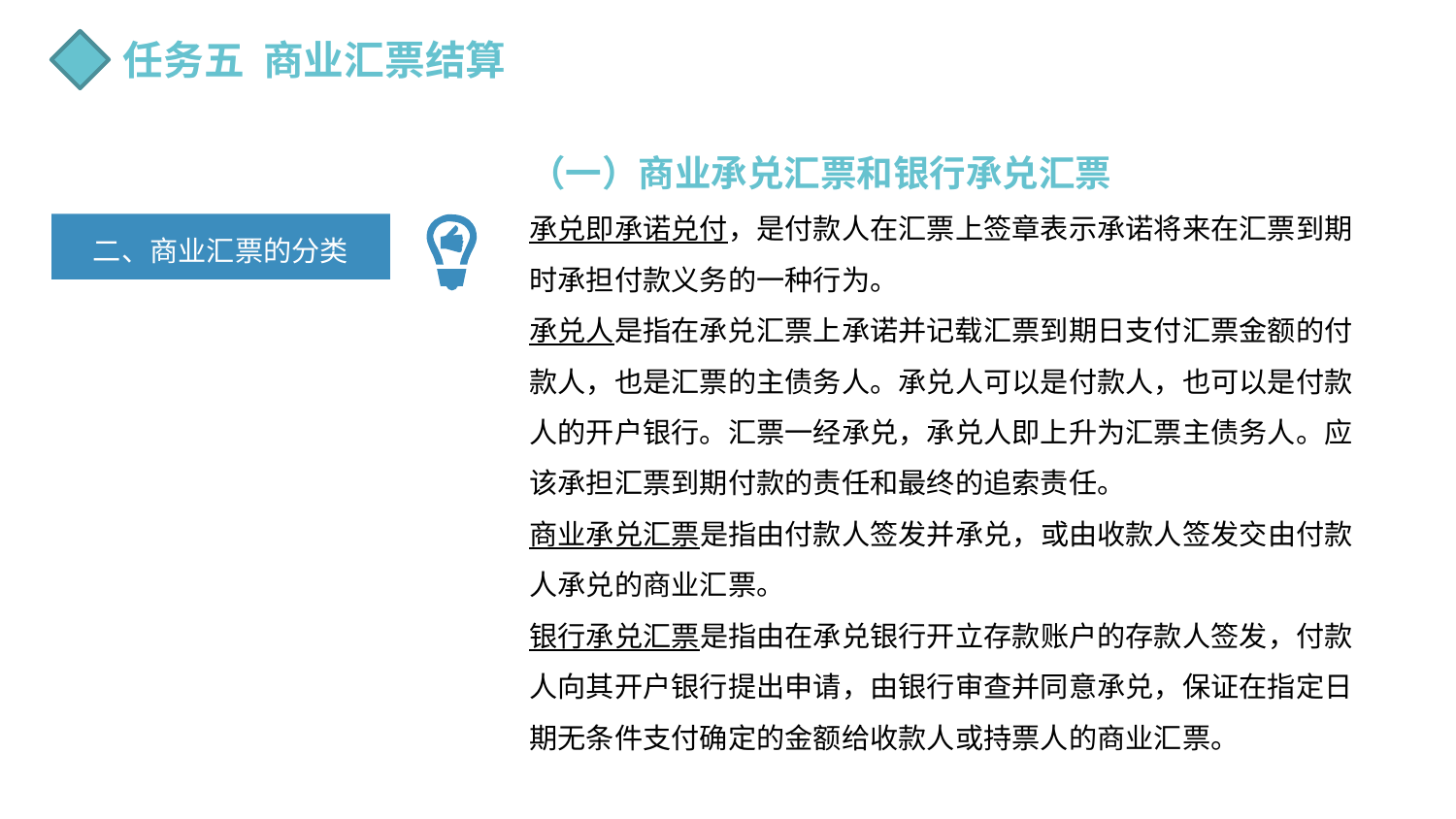

任务五  商业汇票结算

（一）商业承兑汇票和银行承兑汇票
承兑即承诺兑付，是付款人在汇票上签章表示承诺将来在汇票到期时承担付款义务的一种行为。
承兑人是指在承兑汇票上承诺并记载汇票到期日支付汇票金额的付款人，也是汇票的主债务人。承兑人可以是付款人，也可以是付款人的开户银行。汇票一经承兑，承兑人即上升为汇票主债务人。应该承担汇票到期付款的责任和最终的追索责任。
商业承兑汇票是指由付款人签发并承兑，或由收款人签发交由付款人承兑的商业汇票。
银行承兑汇票是指由在承兑银行开立存款账户的存款人签发，付款人向其开户银行提出申请，由银行审查并同意承兑，保证在指定日期无条件支付确定的金额给收款人或持票人的商业汇票。

二、商业汇票的分类